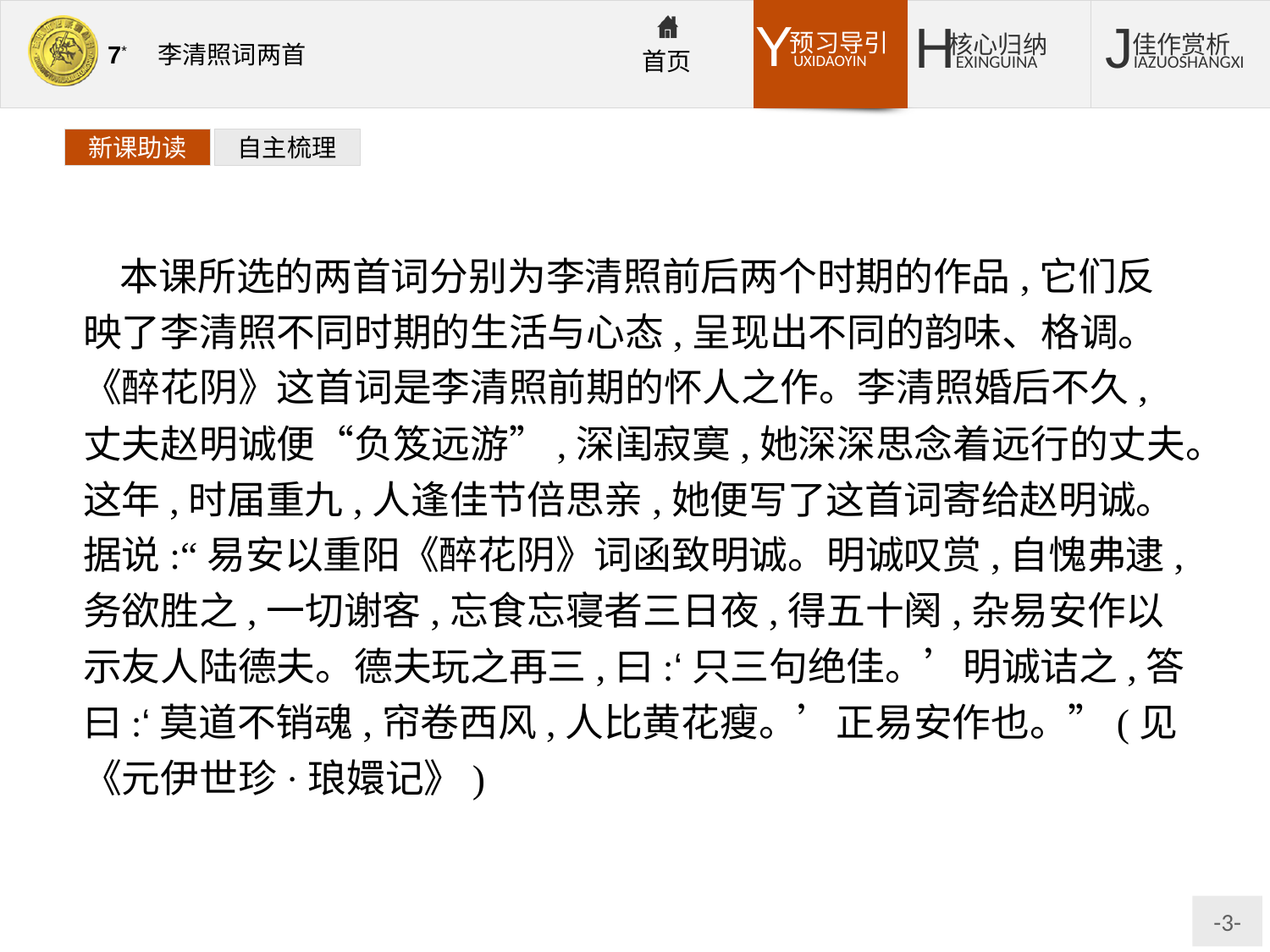

新课助读
自主梳理
本课所选的两首词分别为李清照前后两个时期的作品,它们反映了李清照不同时期的生活与心态,呈现出不同的韵味、格调。《醉花阴》这首词是李清照前期的怀人之作。李清照婚后不久,丈夫赵明诚便“负笈远游”,深闺寂寞,她深深思念着远行的丈夫。这年,时届重九,人逢佳节倍思亲,她便写了这首词寄给赵明诚。据说:“易安以重阳《醉花阴》词函致明诚。明诚叹赏,自愧弗逮,务欲胜之,一切谢客,忘食忘寝者三日夜,得五十阕,杂易安作以示友人陆德夫。德夫玩之再三,曰:‘只三句绝佳。’明诚诘之,答曰:‘莫道不销魂,帘卷西风,人比黄花瘦。’正易安作也。”(见《元伊世珍·琅嬛记》)